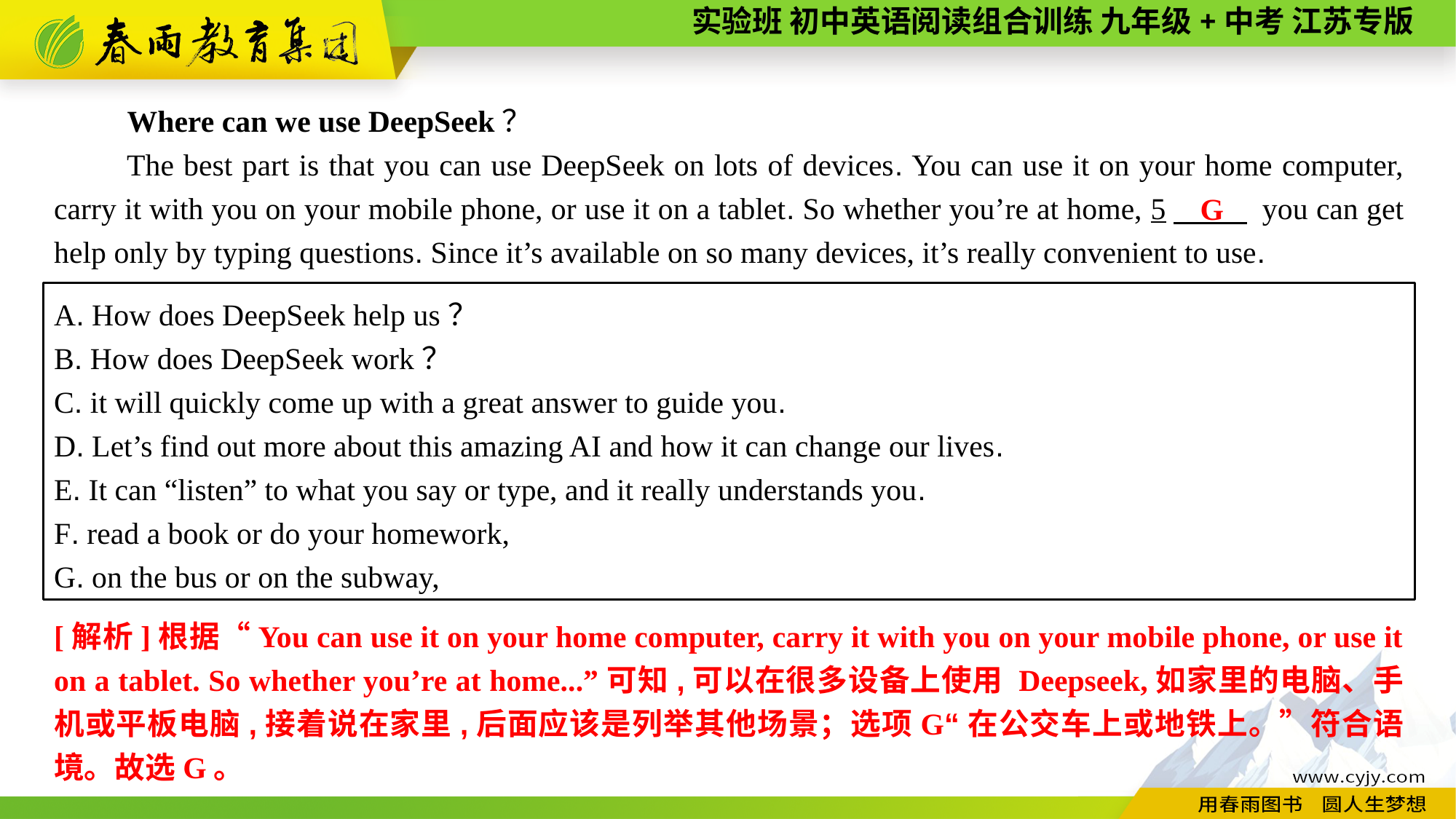

Where can we use DeepSeek？
The best part is that you can use DeepSeek on lots of devices. You can use it on your home computer, carry it with you on your mobile phone, or use it on a tablet. So whether you’re at home, 5　       you can get help only by typing questions. Since it’s available on so many devices, it’s really convenient to use.
G
A. How does DeepSeek help us？
B. How does DeepSeek work？
C. it will quickly come up with a great answer to guide you.
D. Let’s find out more about this amazing AI and how it can change our lives.
E. It can “listen” to what you say or type, and it really understands you.
F. read a book or do your homework,
G. on the bus or on the subway,
[解析]根据“You can use it on your home computer, carry it with you on your mobile phone, or use it on a tablet. So whether you’re at home...”可知,可以在很多设备上使用 Deepseek,如家里的电脑、手机或平板电脑,接着说在家里,后面应该是列举其他场景；选项G“在公交车上或地铁上。”符合语境。故选G。